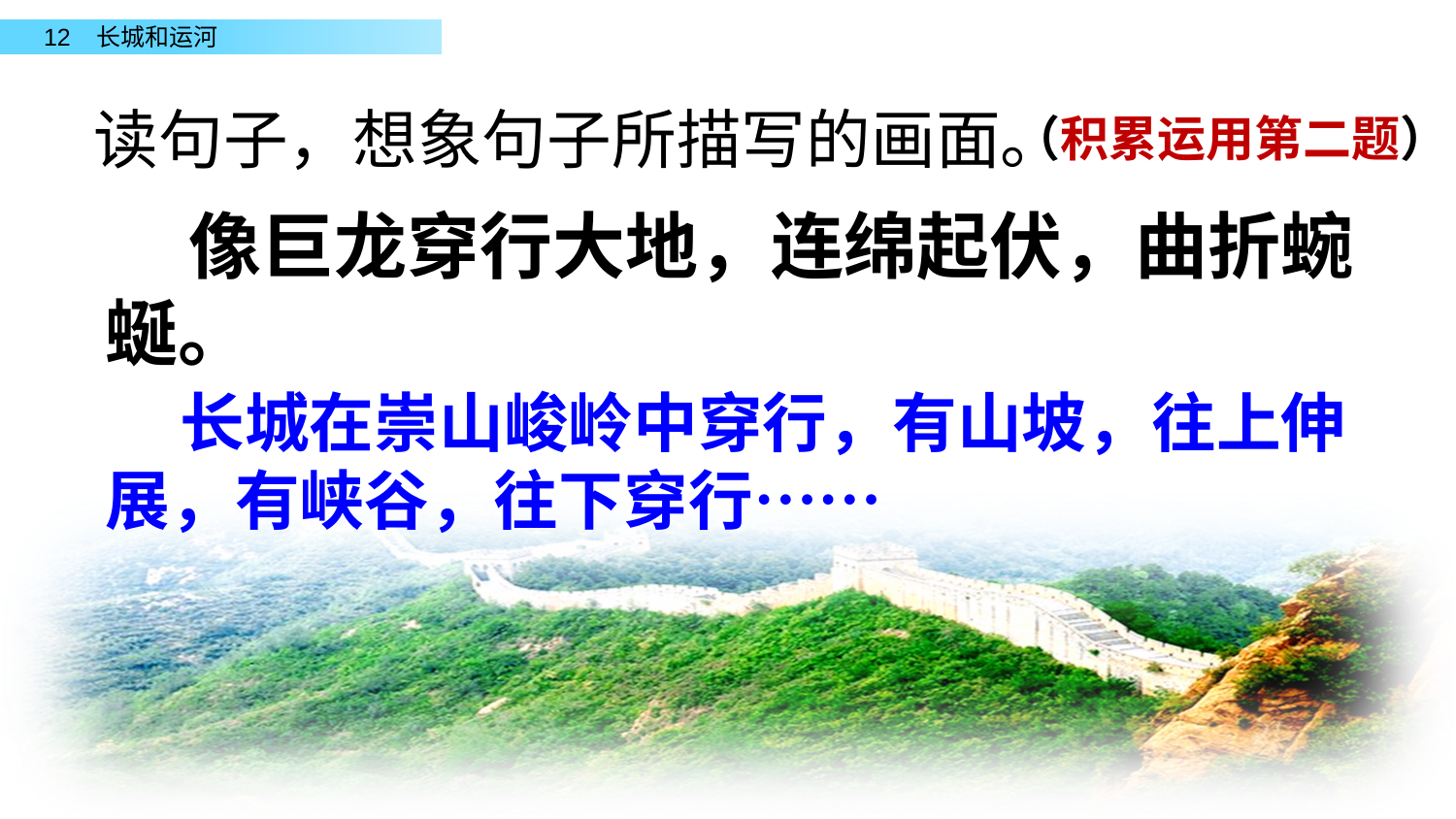

读句子，想象句子所描写的画面。

（积累运用第二题）
    像巨龙穿行大地，连绵起伏，曲折蜿蜒。
    长城在崇山峻岭中穿行，有山坡，往上伸展，有峡谷，往下穿行……